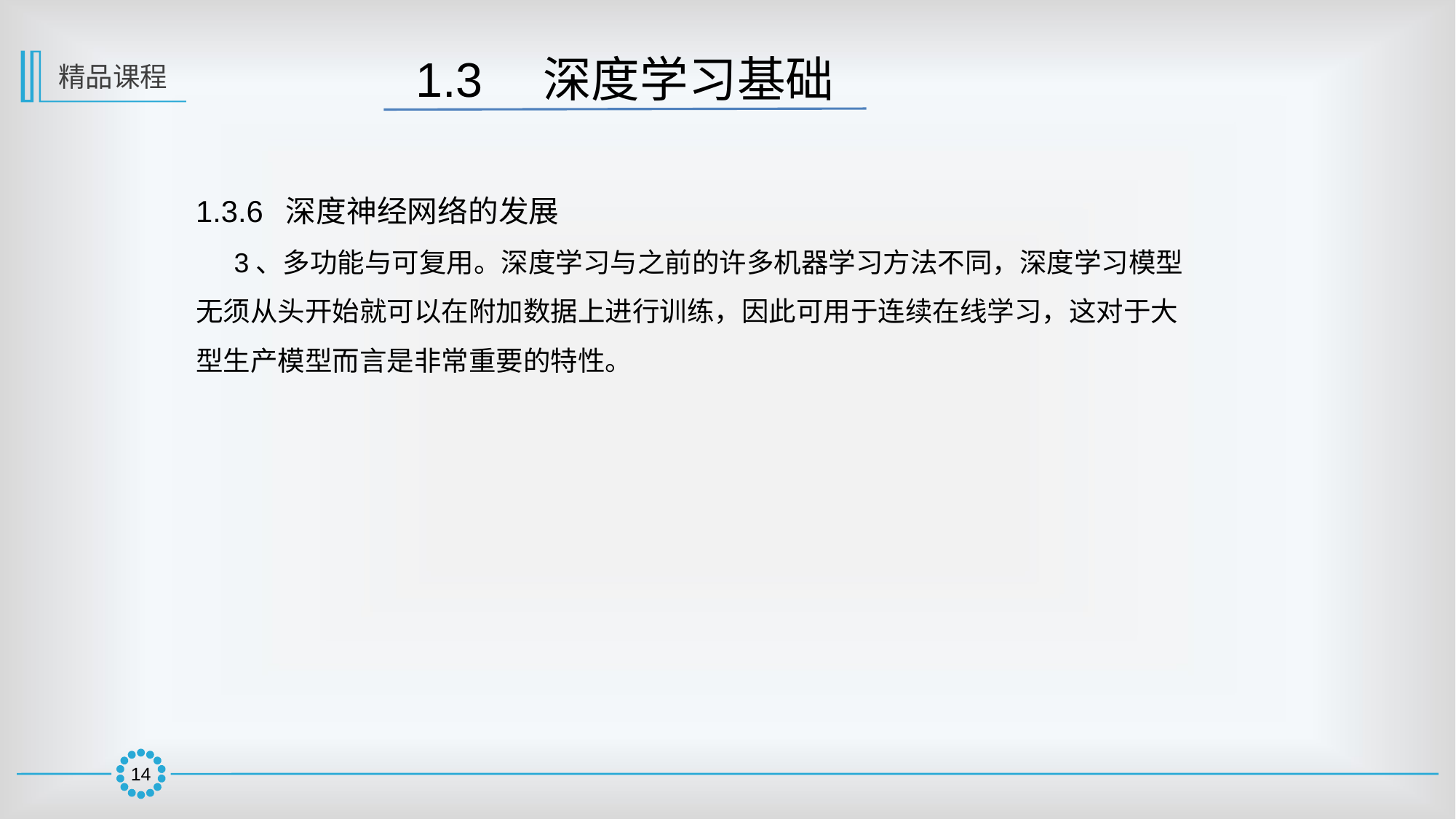

1.3　深度学习基础

精品课程

1.3.6 深度神经网络的发展
     3、多功能与可复用。深度学习与之前的许多机器学习方法不同，深度学习模型无须从头开始就可以在附加数据上进行训练，因此可用于连续在线学习，这对于大型生产模型而言是非常重要的特性。

14